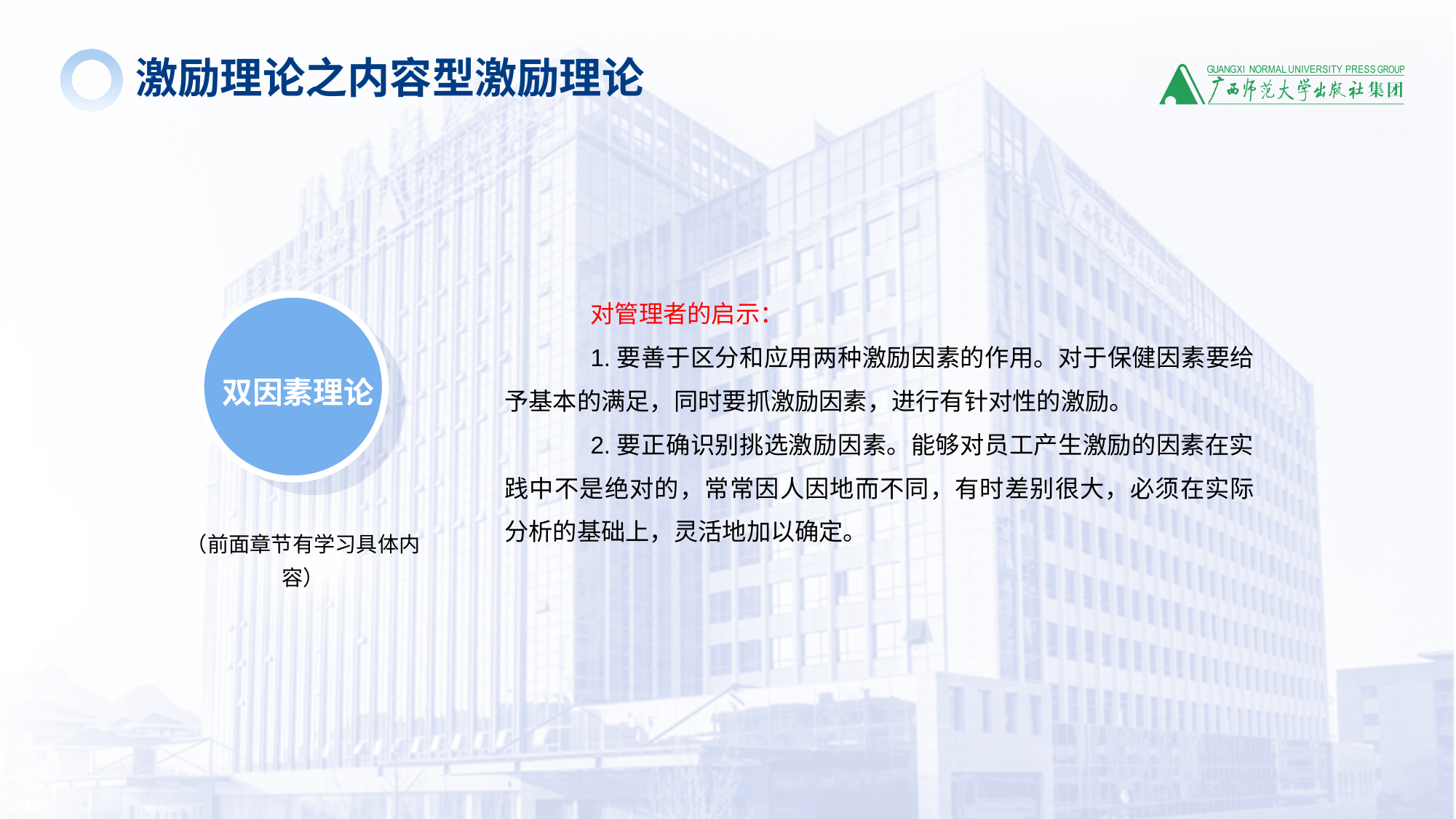

激励理论之内容型激励理论

对管理者的启示：
1.要善于区分和应用两种激励因素的作用。对于保健因素要给予基本的满足，同时要抓激励因素，进行有针对性的激励。
2.要正确识别挑选激励因素。能够对员工产生激励的因素在实践中不是绝对的，常常因人因地而不同，有时差别很大，必须在实际分析的基础上，灵活地加以确定。

双因素理论

（前面章节有学习具体内容）